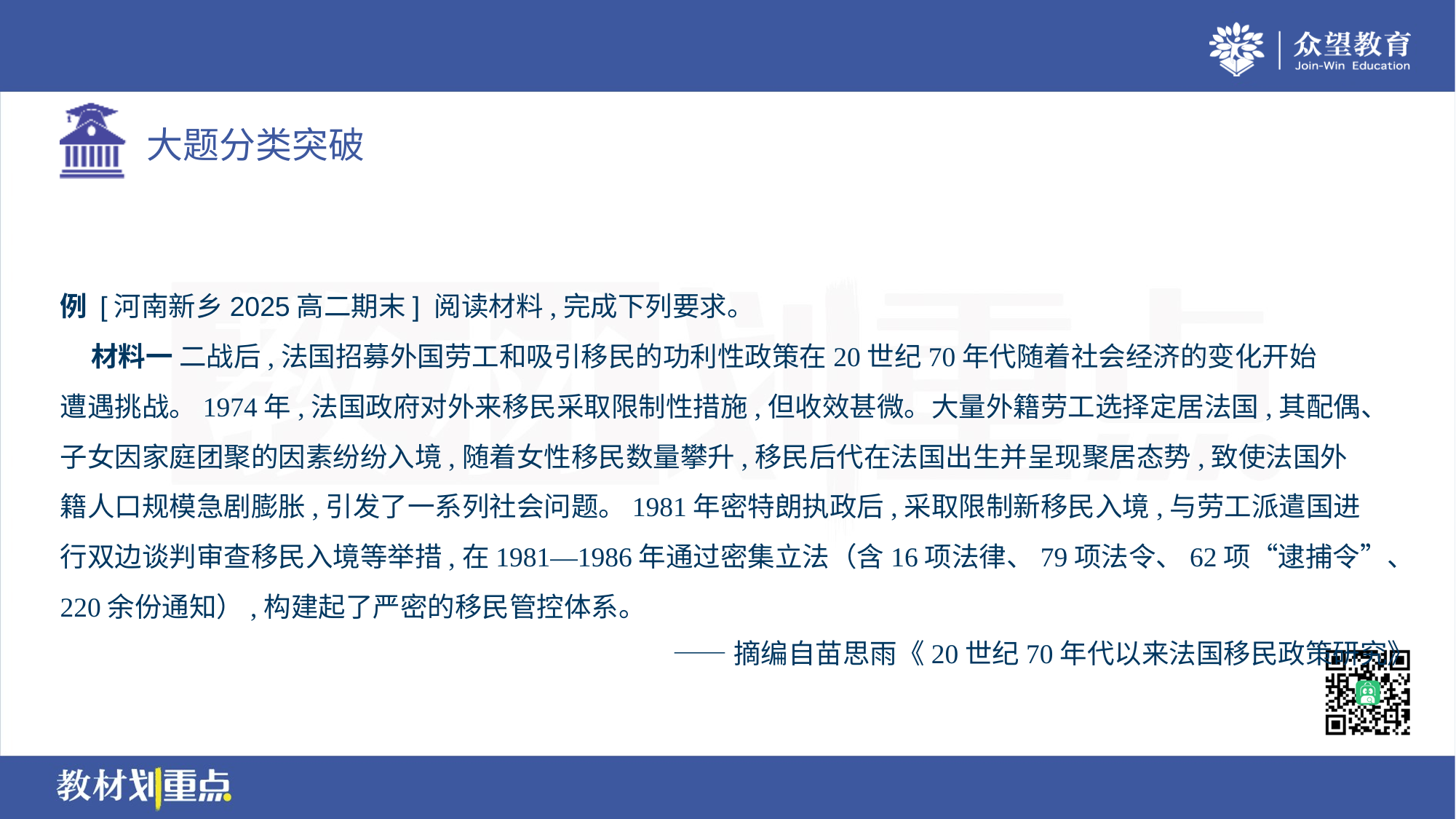

例 [河南新乡2025高二期末] 阅读材料,完成下列要求。
    材料一 二战后,法国招募外国劳工和吸引移民的功利性政策在20世纪70年代随着社会经济的变化开始
遭遇挑战。1974年,法国政府对外来移民采取限制性措施,但收效甚微。大量外籍劳工选择定居法国,其配偶、
子女因家庭团聚的因素纷纷入境,随着女性移民数量攀升,移民后代在法国出生并呈现聚居态势,致使法国外
籍人口规模急剧膨胀,引发了一系列社会问题。1981年密特朗执政后,采取限制新移民入境,与劳工派遣国进
行双边谈判审查移民入境等举措,在1981—1986年通过密集立法（含16项法律、79项法令、62项“逮捕令”、
220余份通知）,构建起了严密的移民管控体系。
——摘编自苗思雨《20世纪70年代以来法国移民政策研究》